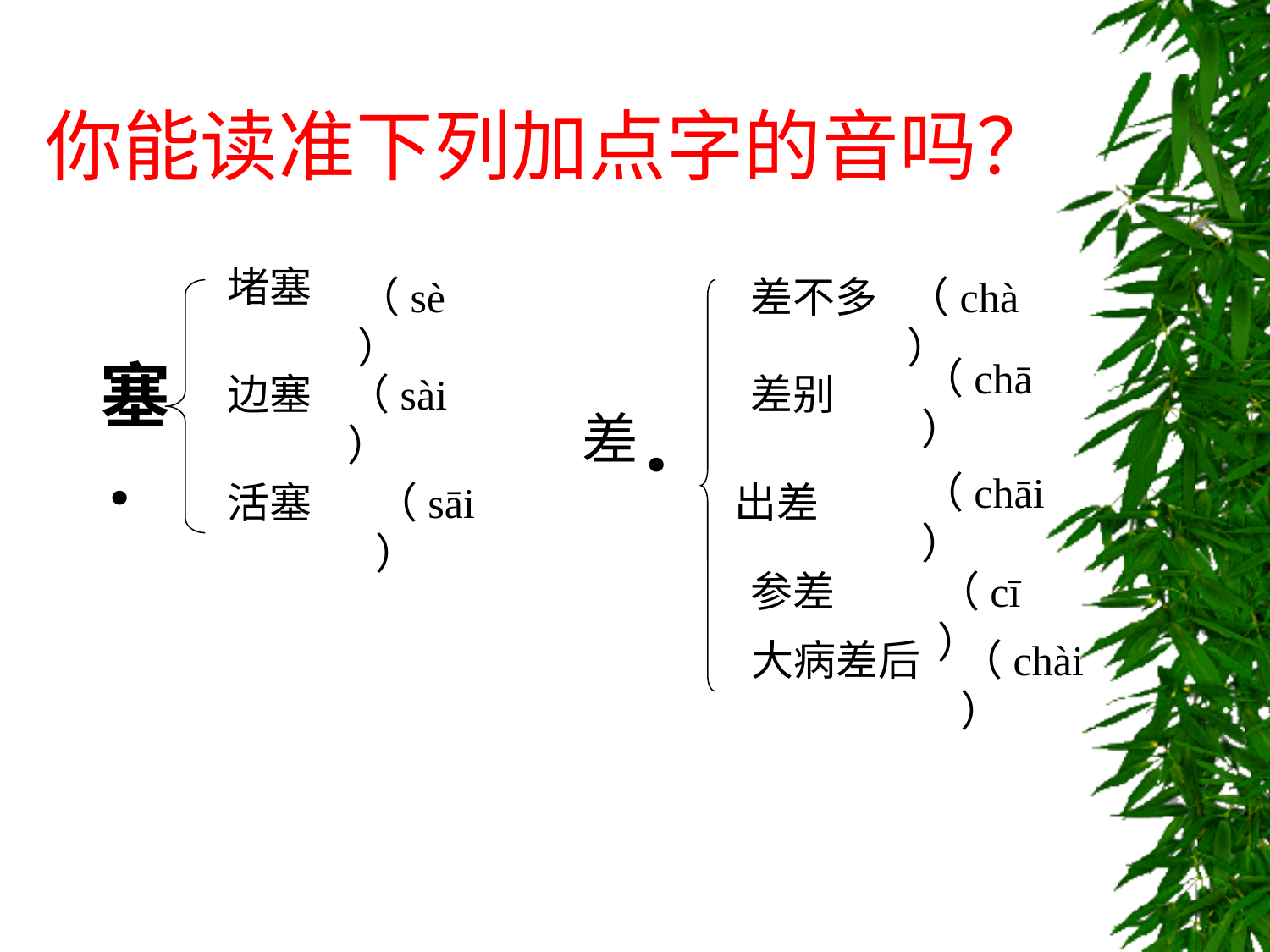

# 你能读准下列加点字的音吗？
堵塞
（chà）
（sè）
差不多

塞．
（chā）
边塞
（sài）
差别
．
差
（chāi）
活塞
（sāi）
出差
参差
（cī）
大病差后
（chài）